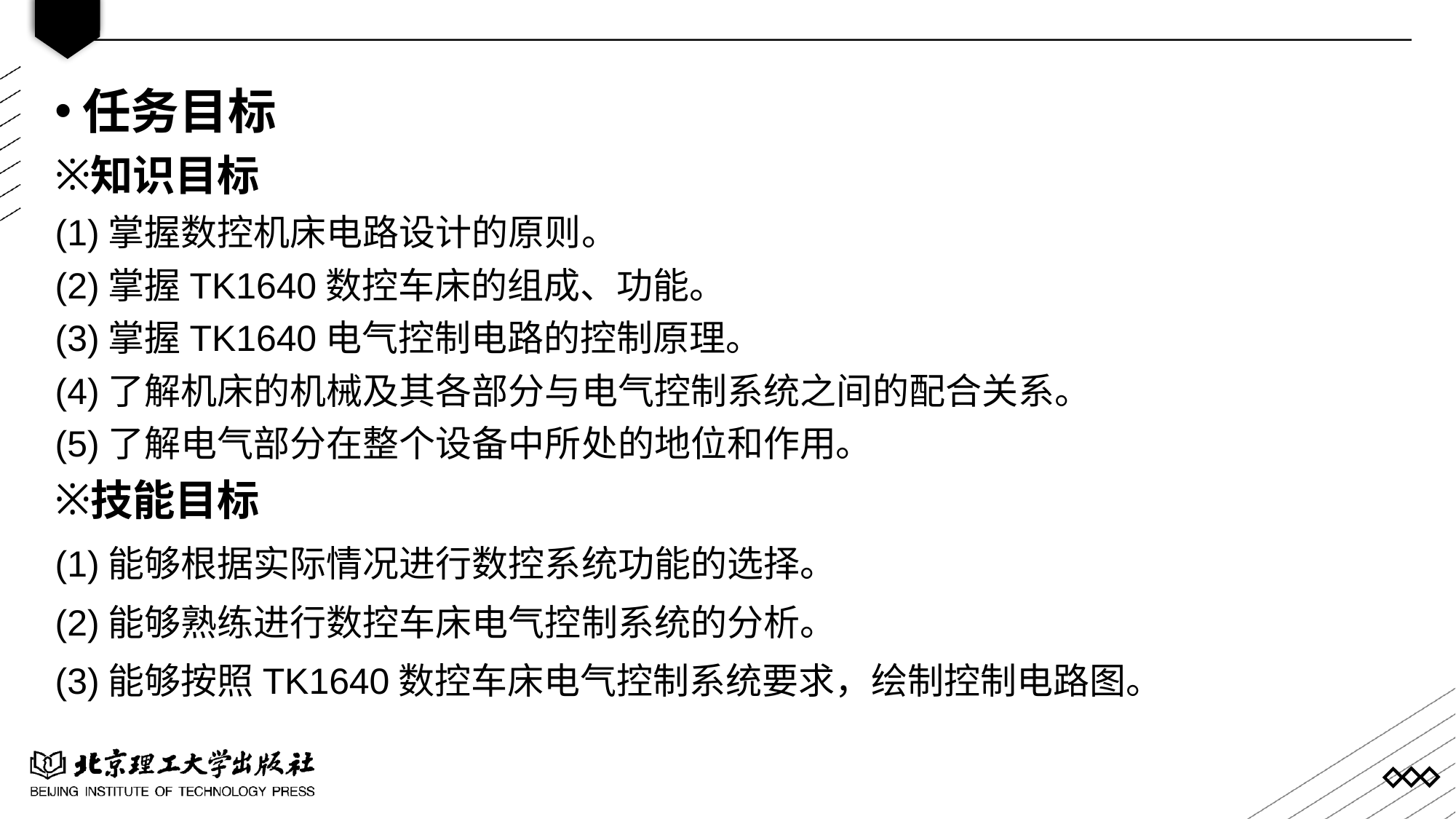

任务目标
知识目标
(1)掌握数控机床电路设计的原则。
(2)掌握TK1640数控车床的组成、功能。
(3)掌握TK1640电气控制电路的控制原理。
(4)了解机床的机械及其各部分与电气控制系统之间的配合关系。
(5)了解电气部分在整个设备中所处的地位和作用。
技能目标
(1)能够根据实际情况进行数控系统功能的选择。
(2)能够熟练进行数控车床电气控制系统的分析。
(3)能够按照TK1640数控车床电气控制系统要求，绘制控制电路图。